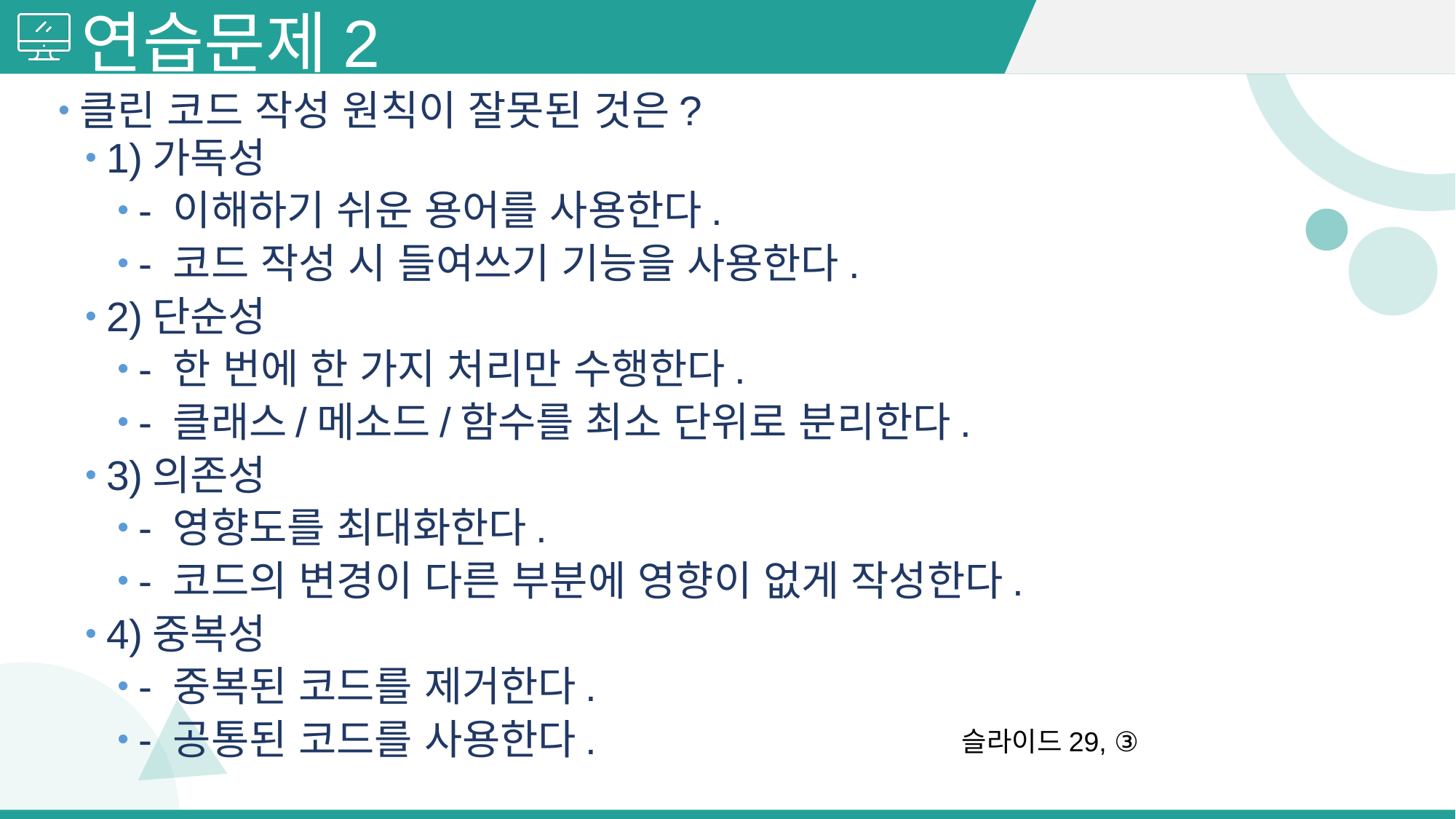

# 연습문제2
클린 코드 작성 원칙이 잘못된 것은?
1)가독성
- 이해하기 쉬운 용어를 사용한다.
- 코드 작성 시 들여쓰기 기능을 사용한다.
2)단순성
- 한 번에 한 가지 처리만 수행한다.
- 클래스/메소드/함수를 최소 단위로 분리한다.
3)의존성
- 영향도를 최대화한다.
- 코드의 변경이 다른 부분에 영향이 없게 작성한다.
4)중복성
- 중복된 코드를 제거한다.
- 공통된 코드를 사용한다.
슬라이드29, ③